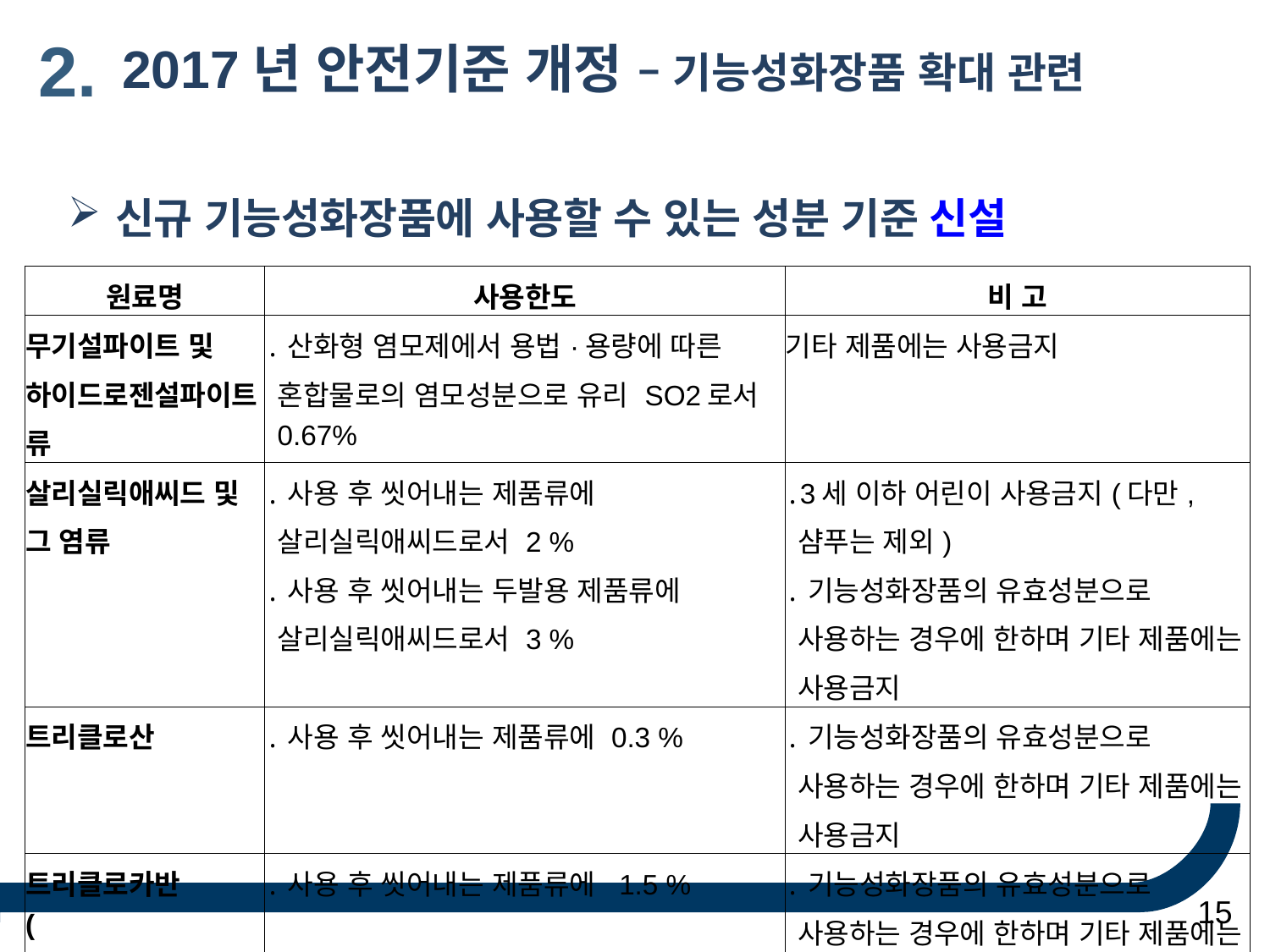

2.
 2017년 안전기준 개정 – 기능성화장품 확대 관련
신규 기능성화장품에 사용할 수 있는 성분 기준 신설
| 원료명 | 사용한도 | 비 고 |
| --- | --- | --- |
| 무기설파이트 및 하이드로젠설파이트류 | ․산화형 염모제에서 용법·용량에 따른 혼합물로의 염모성분으로 유리 SO2로서 0.67% | 기타 제품에는 사용금지 |
| 살리실릭애씨드 및 그 염류 | ․사용 후 씻어내는 제품류에 살리실릭애씨드로서 2 % ․사용 후 씻어내는 두발용 제품류에 살리실릭애씨드로서 3 % | ․3세 이하 어린이 사용금지(다만, 샴푸는 제외) ․기능성화장품의 유효성분으로 사용하는 경우에 한하며 기타 제품에는 사용금지 |
| 트리클로산 | ․사용 후 씻어내는 제품류에 0.3 % | ․기능성화장품의 유효성분으로 사용하는 경우에 한하며 기타 제품에는 사용금지 |
| 트리클로카반 (트리클로카바닐리드) | ․사용 후 씻어내는 제품류에 1.5 % | ․기능성화장품의 유효성분으로 사용하는 경우에 한하며 기타 제품에는 사용 금지 |
15